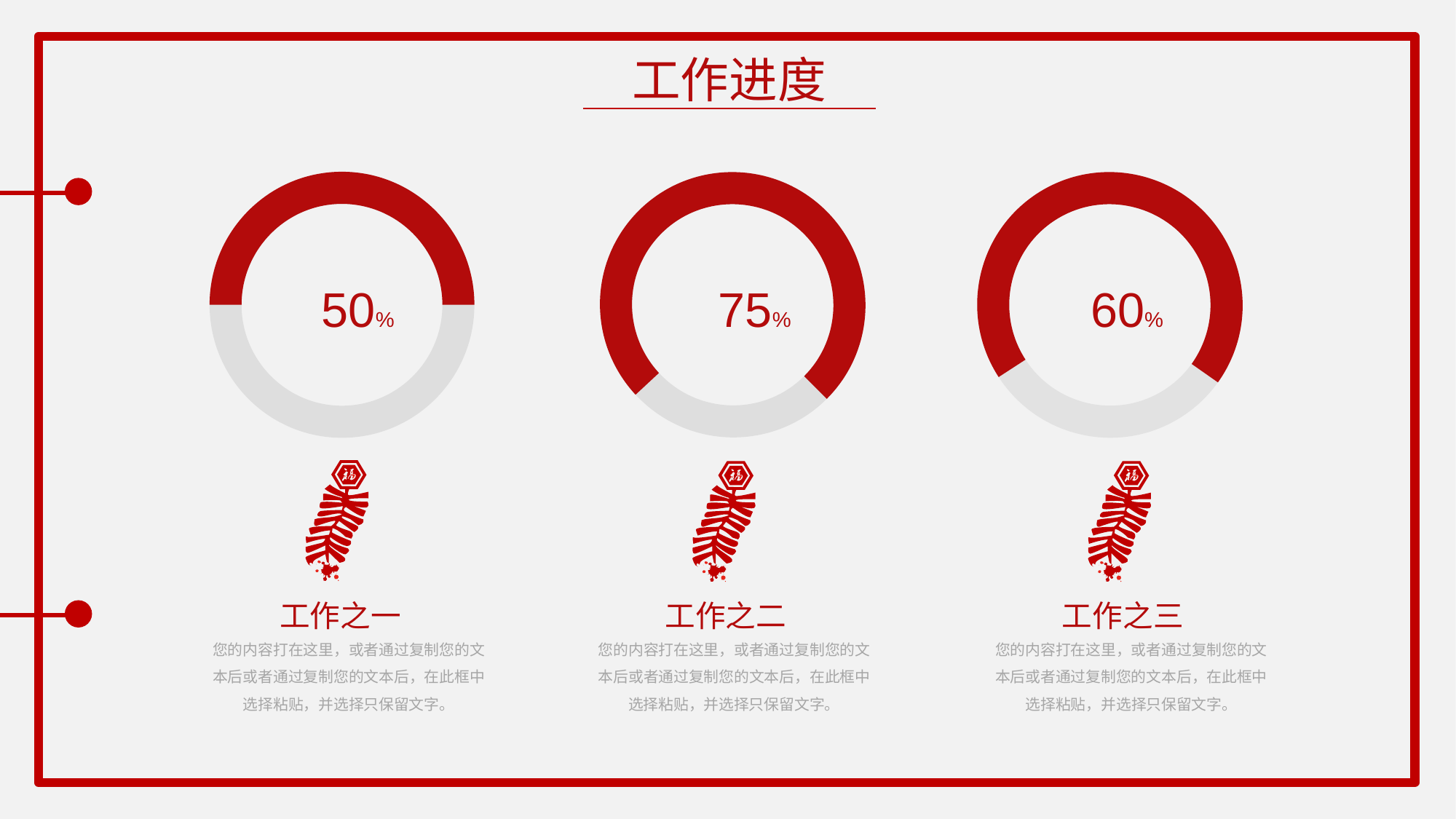

工作进度

50%
75%
60%

工作之一
工作之二
工作之三
您的内容打在这里，或者通过复制您的文本后或者通过复制您的文本后，在此框中选择粘贴，并选择只保留文字。
您的内容打在这里，或者通过复制您的文本后或者通过复制您的文本后，在此框中选择粘贴，并选择只保留文字。
您的内容打在这里，或者通过复制您的文本后或者通过复制您的文本后，在此框中选择粘贴，并选择只保留文字。